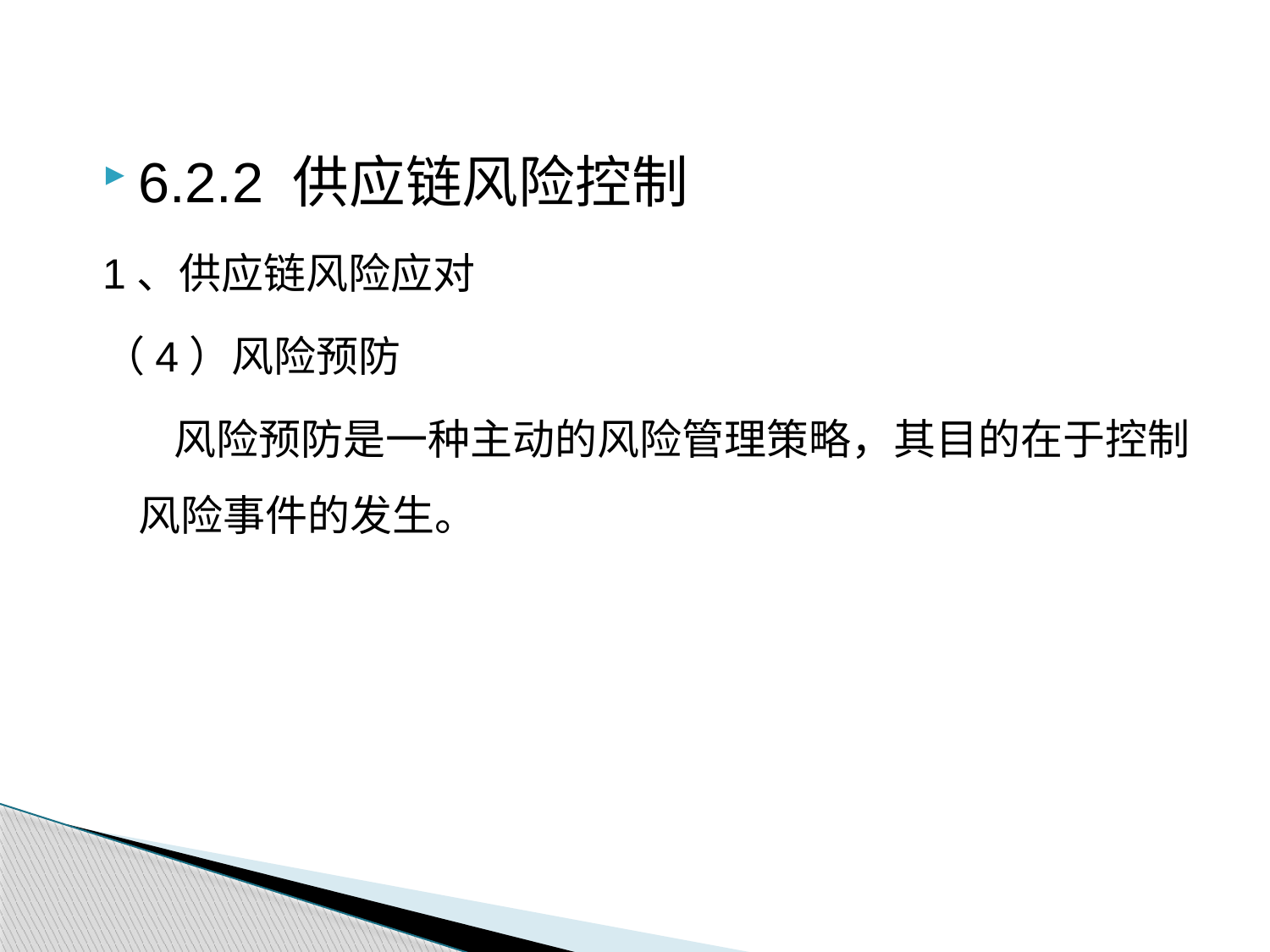

6.2.2 供应链风险控制
1、供应链风险应对
（4）风险预防
风险预防是一种主动的风险管理策略，其目的在于控制风险事件的发生。